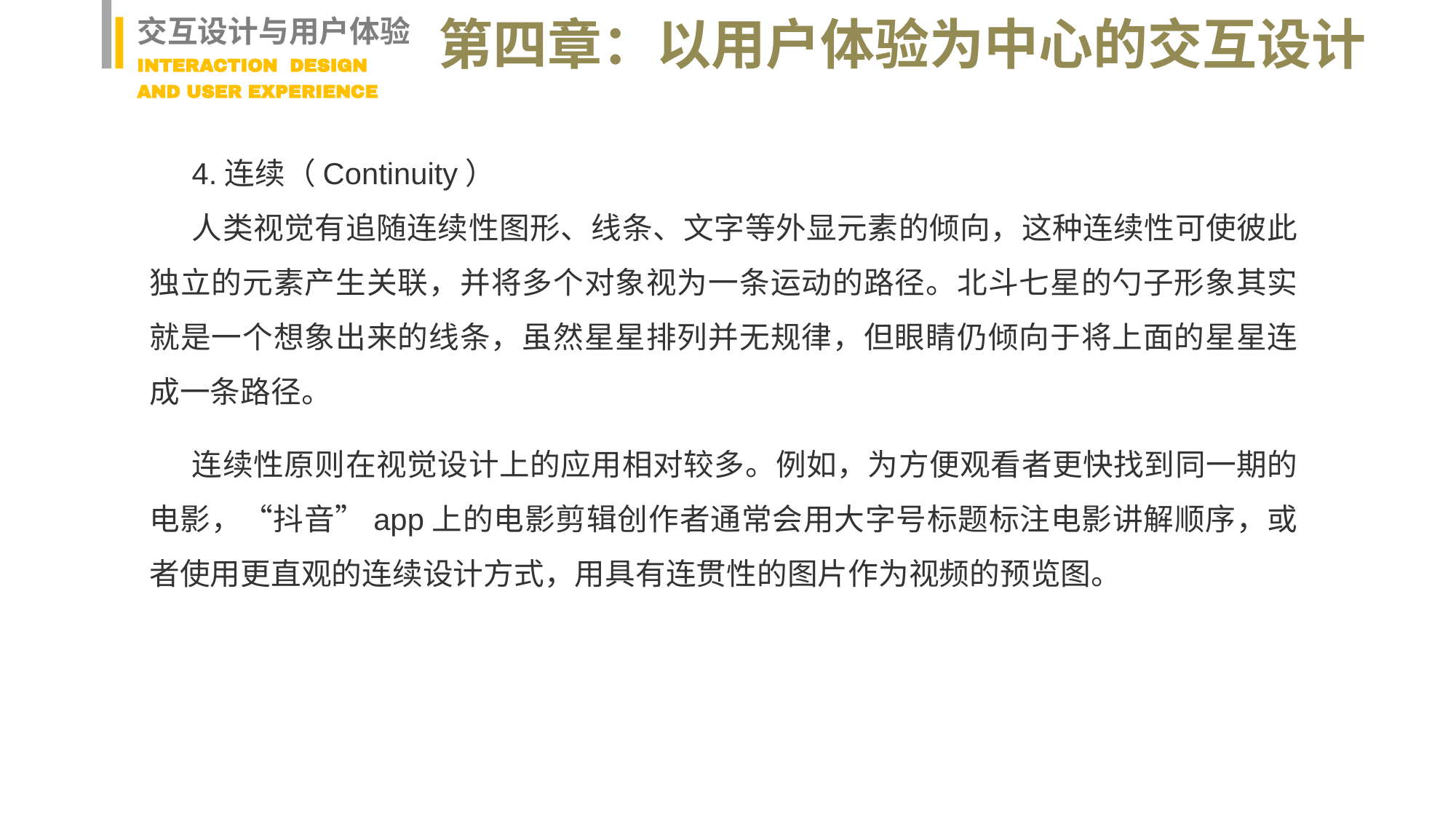

交互设计与用户体验
INTERACTION  DESIGN
AND USER EXPERIENCE
第四章：以用户体验为中心的交互设计

4.连续（Continuity）
人类视觉有追随连续性图形、线条、文字等外显元素的倾向，这种连续性可使彼此独立的元素产生关联，并将多个对象视为一条运动的路径。北斗七星的勺子形象其实就是一个想象出来的线条，虽然星星排列并无规律，但眼睛仍倾向于将上面的星星连成一条路径。
连续性原则在视觉设计上的应用相对较多。例如，为方便观看者更快找到同一期的电影，“抖音”app上的电影剪辑创作者通常会用大字号标题标注电影讲解顺序，或者使用更直观的连续设计方式，用具有连贯性的图片作为视频的预览图。